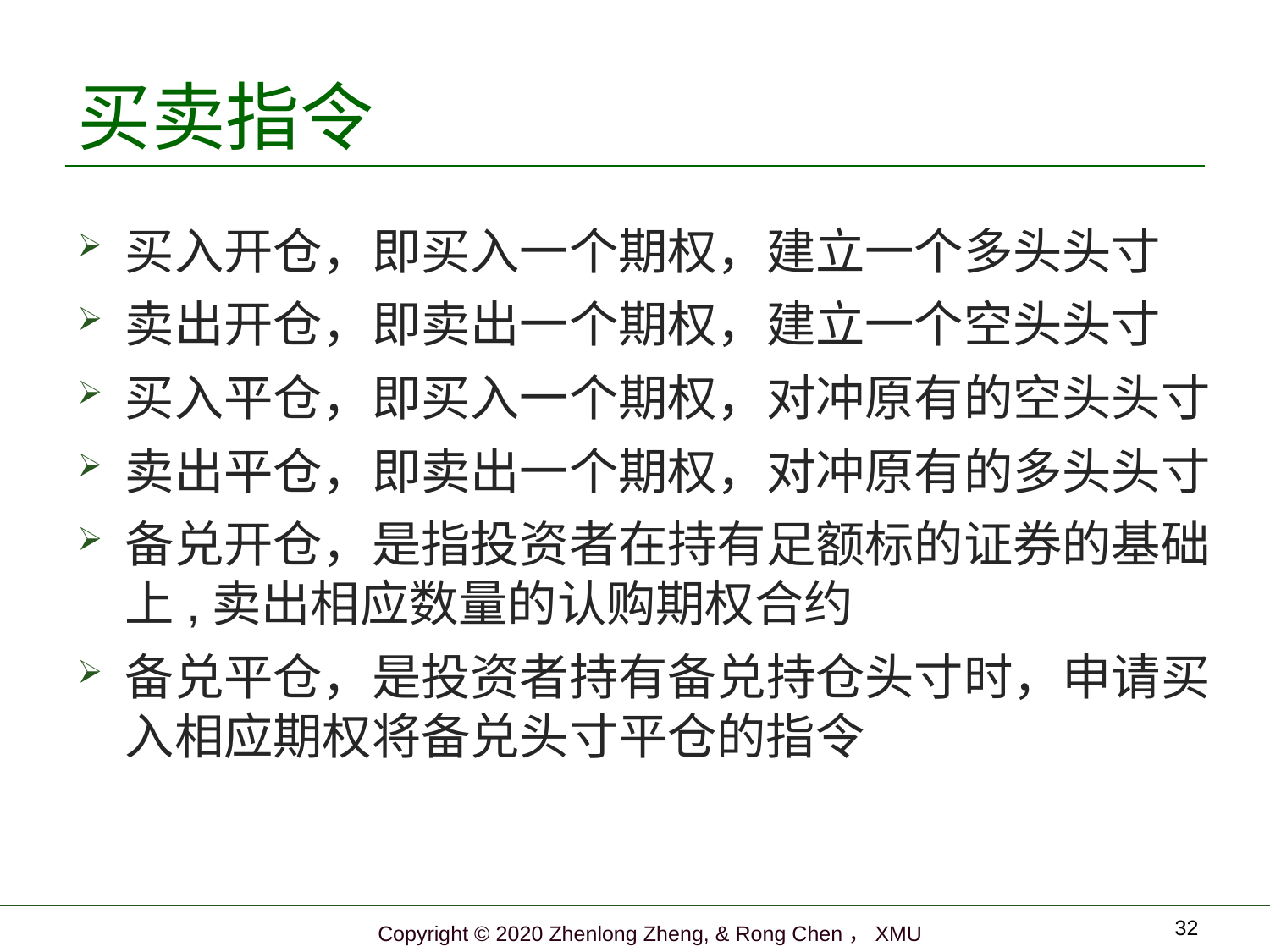

# 买卖指令

买入开仓，即买入一个期权，建立一个多头头寸
卖出开仓，即卖出一个期权，建立一个空头头寸
买入平仓，即买入一个期权，对冲原有的空头头寸
卖出平仓，即卖出一个期权，对冲原有的多头头寸
备兑开仓，是指投资者在持有足额标的证券的基础上,卖出相应数量的认购期权合约
备兑平仓，是投资者持有备兑持仓头寸时，申请买入相应期权将备兑头寸平仓的指令
32